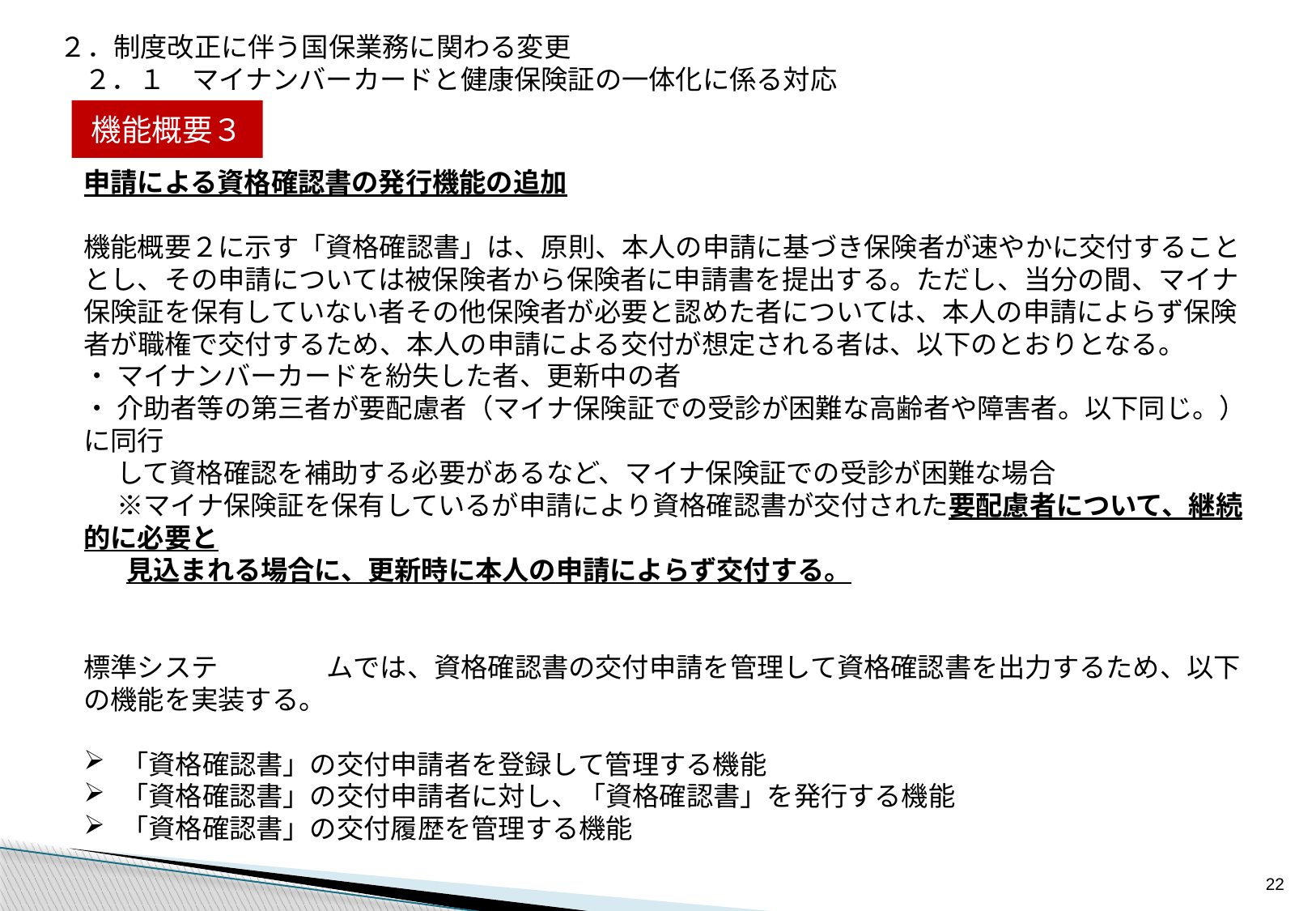

２．制度改正に伴う国保業務に関わる変更
２．１　マイナンバーカードと健康保険証の一体化に係る対応
機能概要３
申請による資格確認書の発行機能の追加

機能概要２に示す「資格確認書」は、原則、本人の申請に基づき保険者が速やかに交付することとし、その申請については被保険者から保険者に申請書を提出する。ただし、当分の間、マイナ保険証を保有していない者その他保険者が必要と認めた者については、本人の申請によらず保険者が職権で交付するため、本人の申請による交付が想定される者は、以下のとおりとなる。
・ マイナンバーカードを紛失した者、更新中の者
・ 介助者等の第三者が要配慮者（マイナ保険証での受診が困難な高齢者や障害者。以下同じ。）に同行
　 して資格確認を補助する必要があるなど、マイナ保険証での受診が困難な場合
　 ※マイナ保険証を保有しているが申請により資格確認書が交付された要配慮者について、継続的に必要と
      見込まれる場合に、更新時に本人の申請によらず交付する。

標準システ	ムでは、資格確認書の交付申請を管理して資格確認書を出力するため、以下の機能を実装する。

「資格確認書」の交付申請者を登録して管理する機能
「資格確認書」の交付申請者に対し、「資格確認書」を発行する機能
「資格確認書」の交付履歴を管理する機能
22